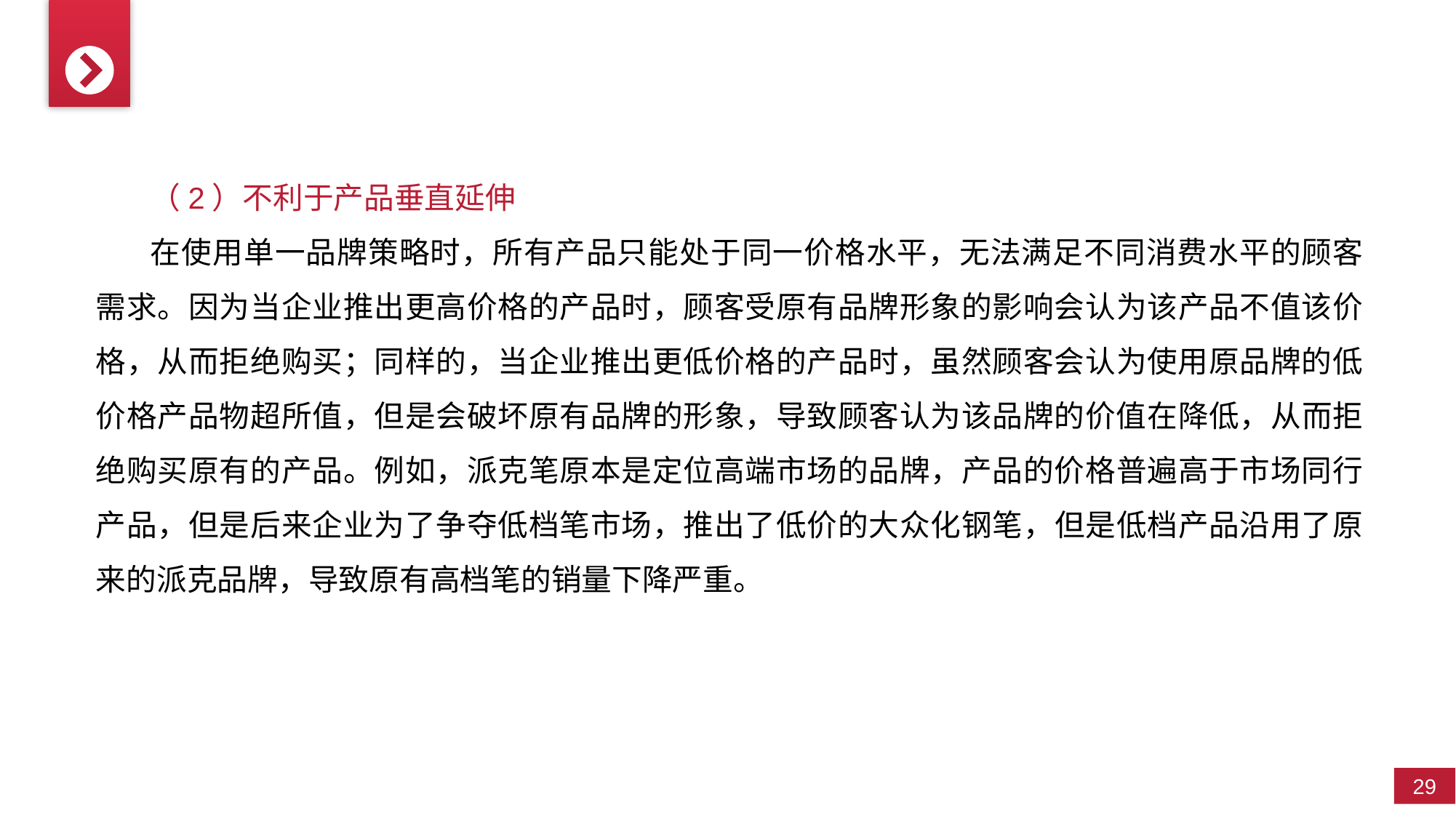

（2）不利于产品垂直延伸
在使用单一品牌策略时，所有产品只能处于同一价格水平，无法满足不同消费水平的顾客需求。因为当企业推出更高价格的产品时，顾客受原有品牌形象的影响会认为该产品不值该价格，从而拒绝购买；同样的，当企业推出更低价格的产品时，虽然顾客会认为使用原品牌的低价格产品物超所值，但是会破坏原有品牌的形象，导致顾客认为该品牌的价值在降低，从而拒绝购买原有的产品。例如，派克笔原本是定位高端市场的品牌，产品的价格普遍高于市场同行产品，但是后来企业为了争夺低档笔市场，推出了低价的大众化钢笔，但是低档产品沿用了原来的派克品牌，导致原有高档笔的销量下降严重。